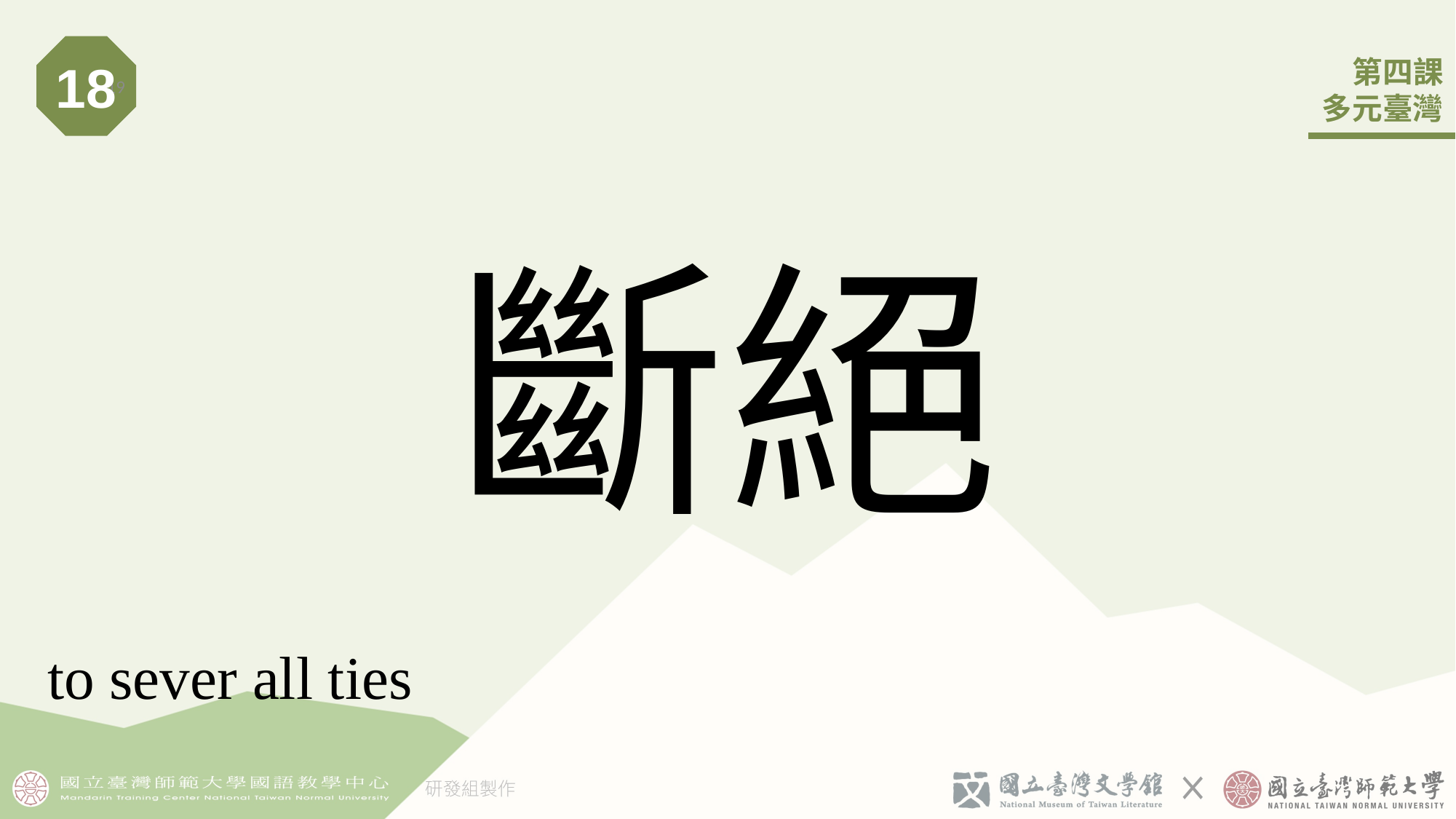

18
19
# 斷絕
to sever all ties